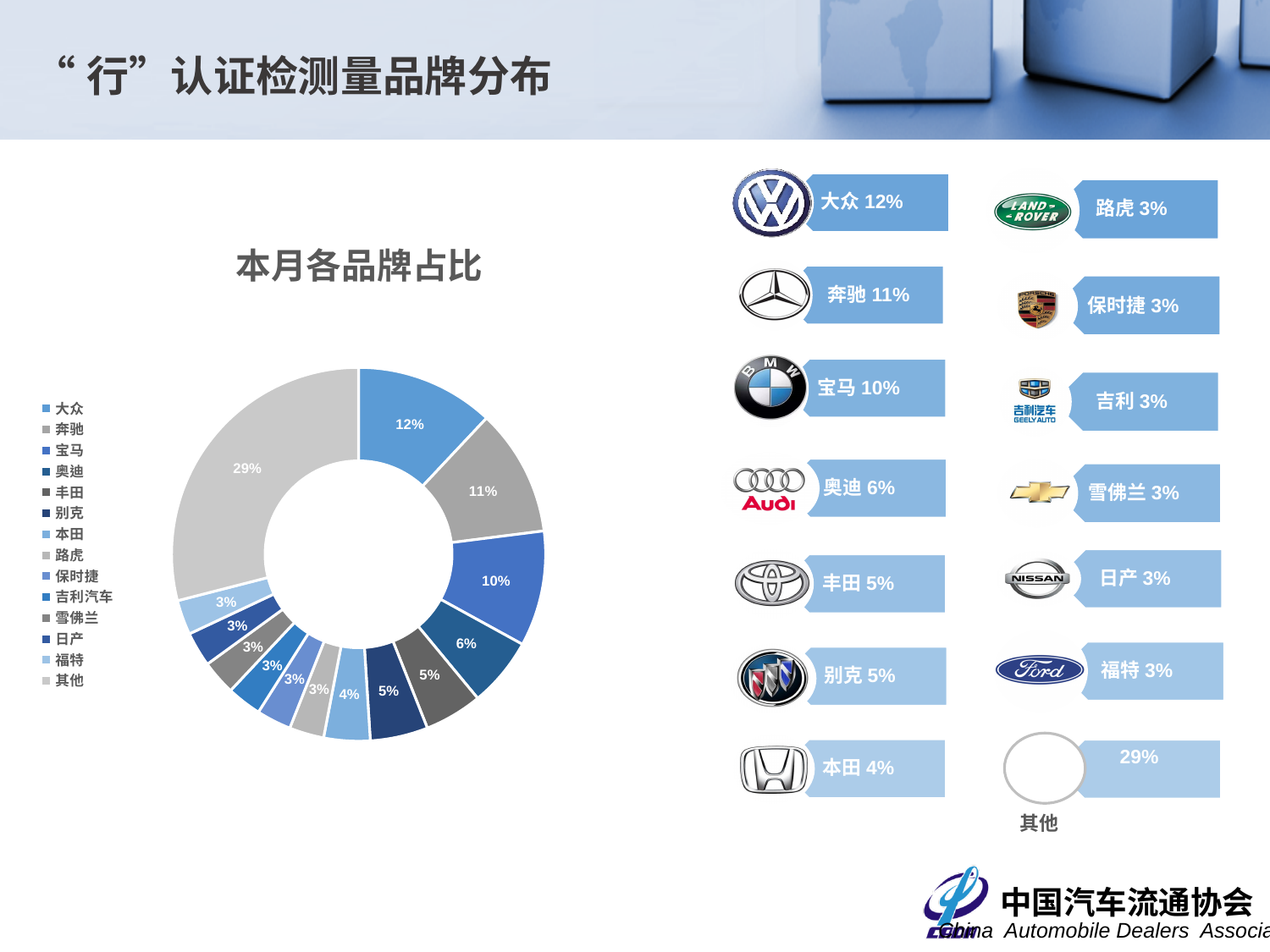

“行”认证检测量品牌分布
大众12%
奔驰11%
宝马10%
奥迪6%
丰田5%
别克5%
本田4%
路虎3%
保时捷3%
吉利3%
雪佛兰3%
日产3%
福特3%
  29%
其他
本月各品牌占比

### Chart

| Category |  |
|---|---|
| 大众 | 0.12 |
| 奔驰 | 0.11 |
| 宝马 | 0.1 |
| 奥迪 | 0.06 |
| 丰田 | 0.05 |
| 别克 | 0.05 |
| 本田 | 0.04 |
| 路虎 | 0.03 |
| 保时捷 | 0.03 |
| 吉利汽车 | 0.03 |
| 雪佛兰 | 0.03 |
| 日产 | 0.03 |
| 福特 | 0.03 |
| 其他 | 0.29 |